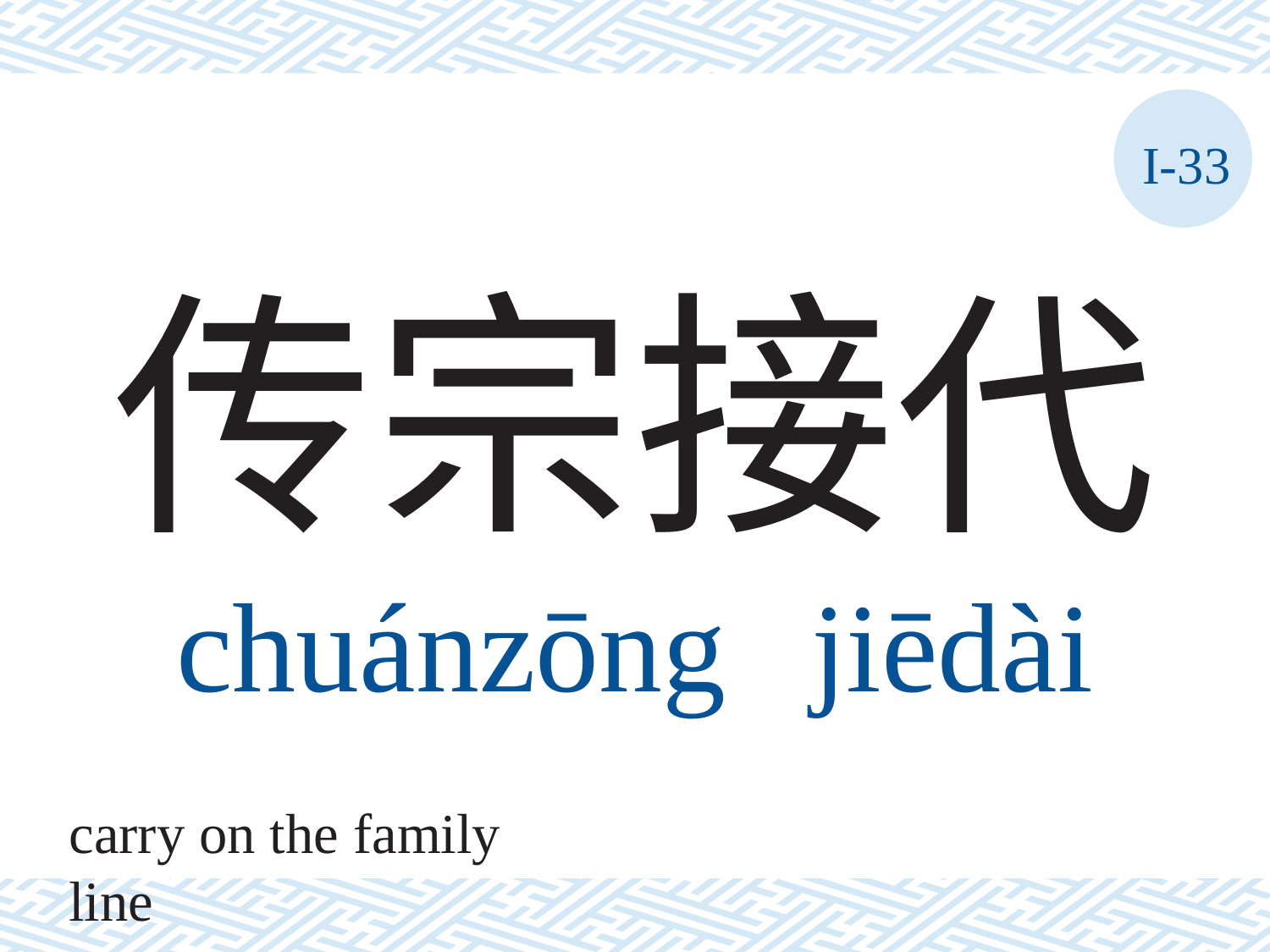

I-33
# 传宗接代 chuánzōng	jiēdài
carry on the family line